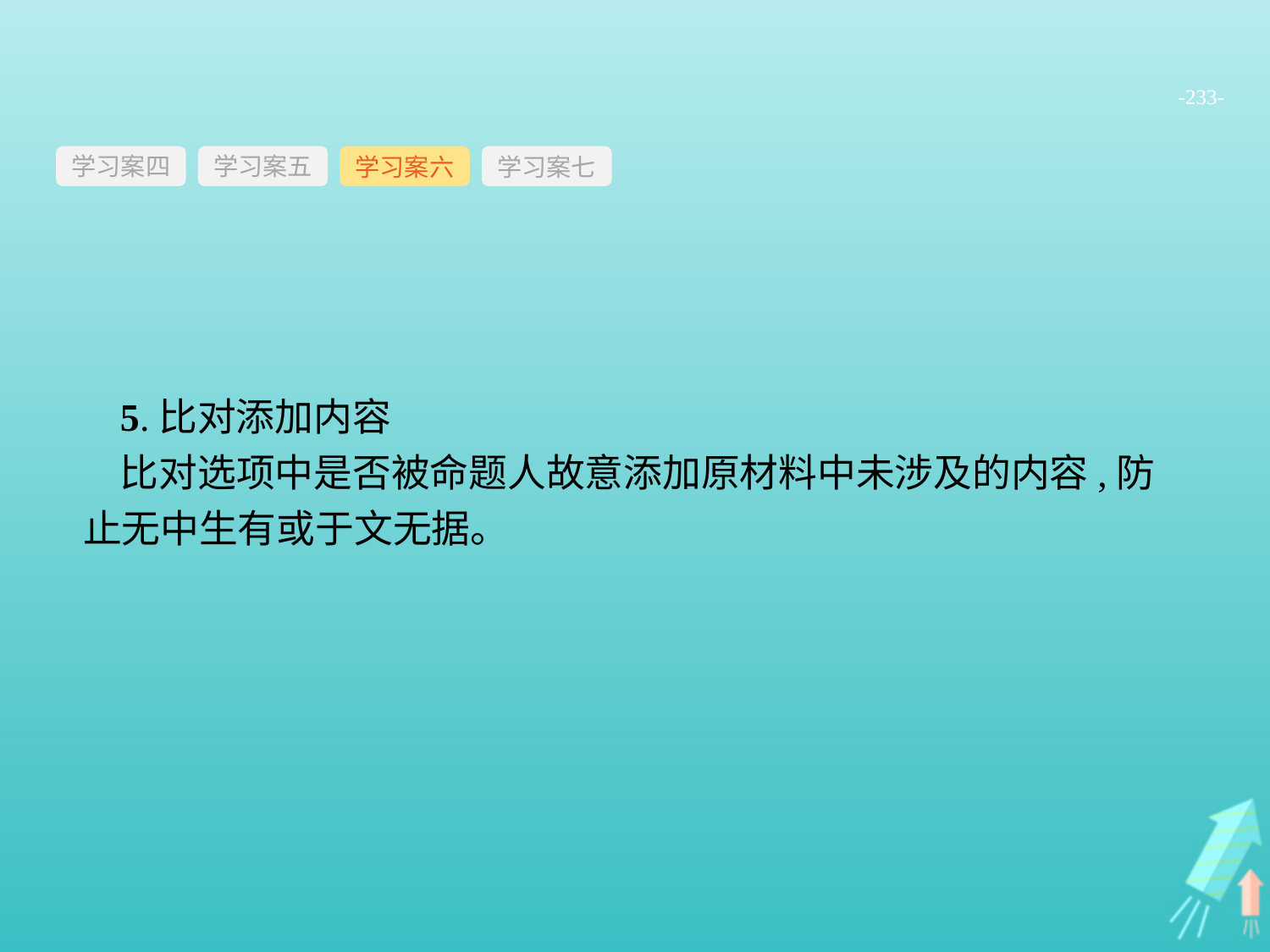

-233-
学习案四
学习案六
学习案七
学习案五
5.比对添加内容
比对选项中是否被命题人故意添加原材料中未涉及的内容,防止无中生有或于文无据。